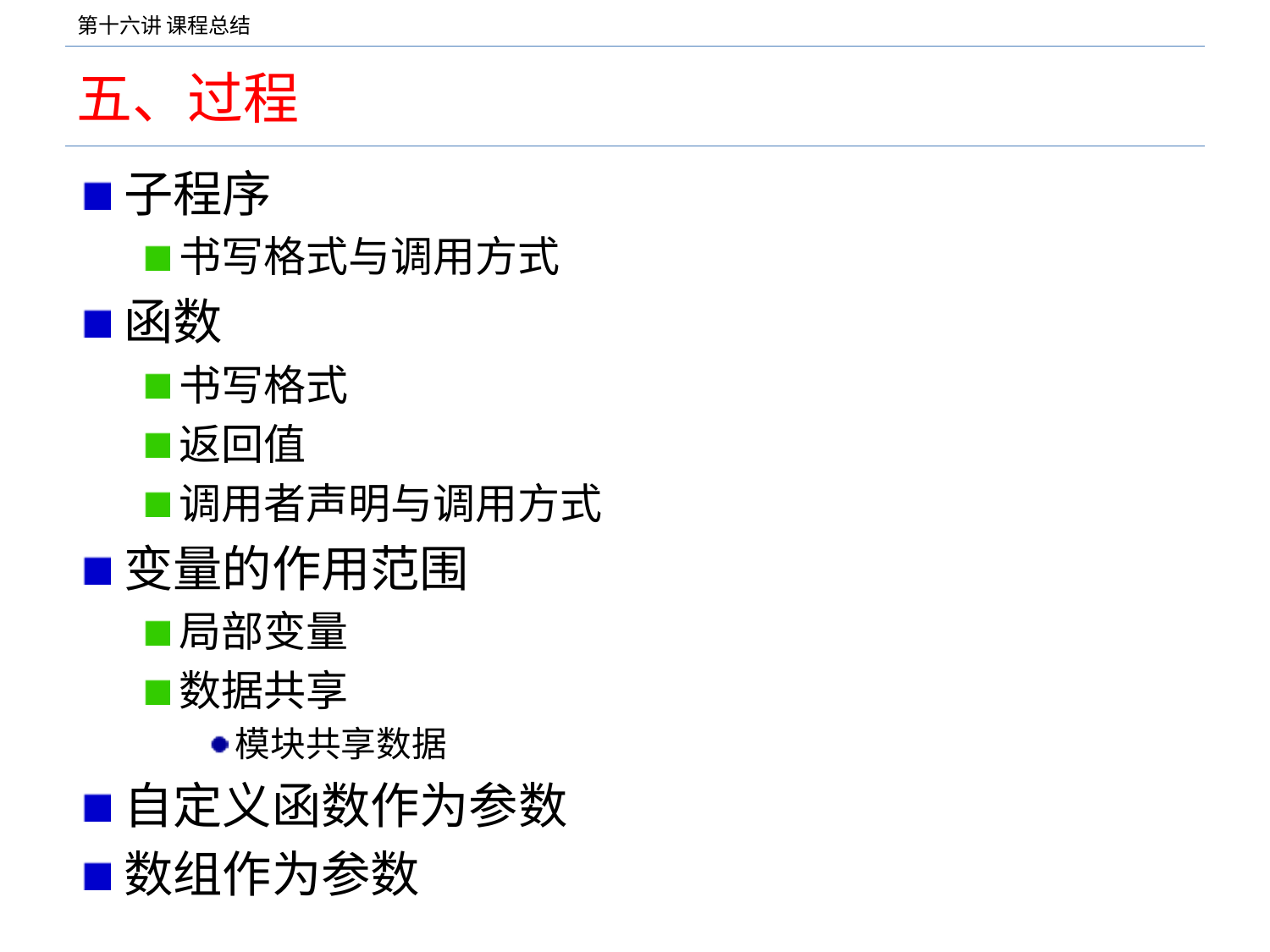

# 五、过程
子程序
书写格式与调用方式
函数
书写格式
返回值
调用者声明与调用方式
变量的作用范围
局部变量
数据共享
模块共享数据
自定义函数作为参数
数组作为参数